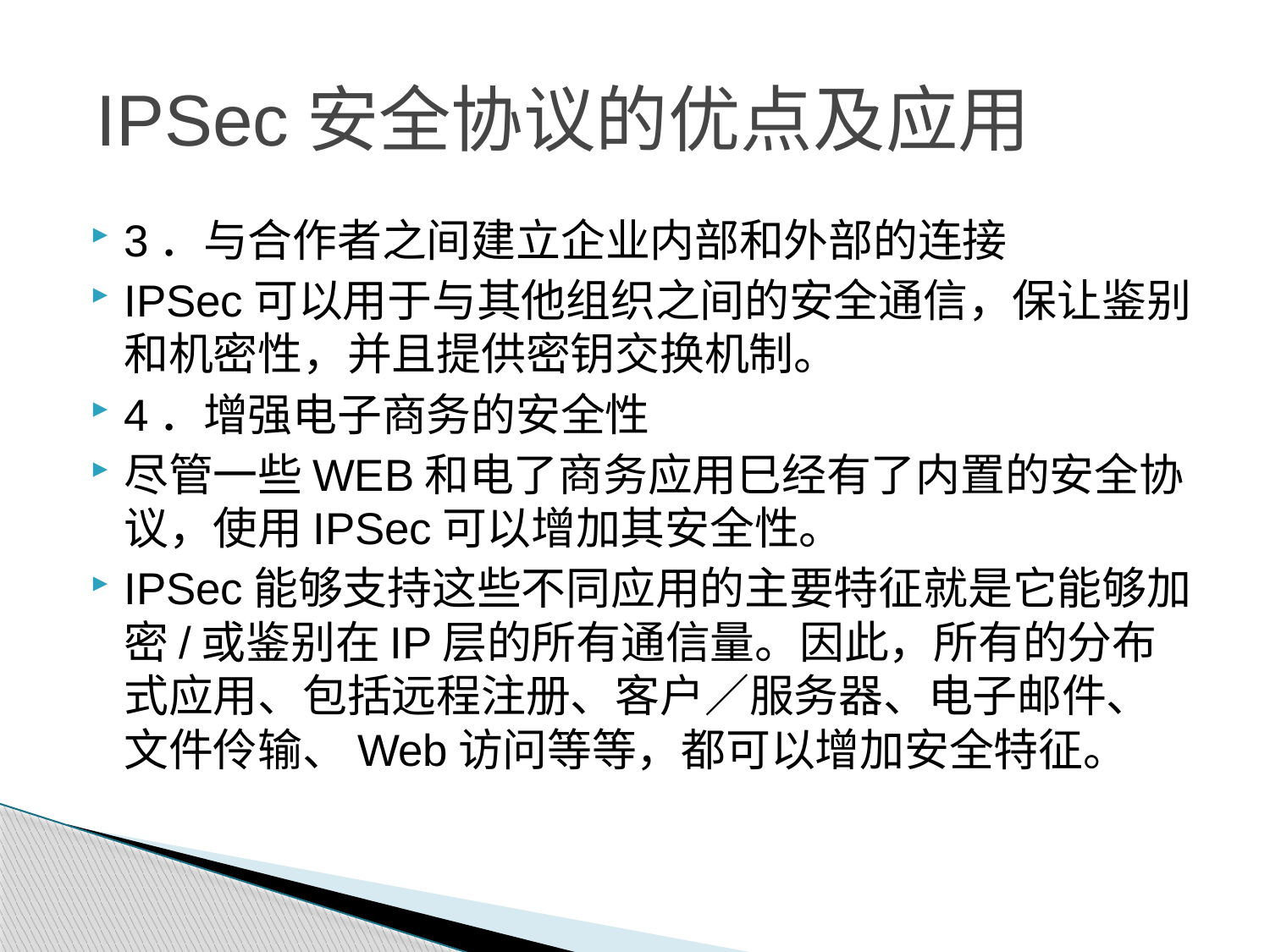

# IPSec安全协议的优点及应用
3．与合作者之间建立企业内部和外部的连接
IPSec可以用于与其他组织之间的安全通信，保让鉴别和机密性，并且提供密钥交换机制。
4．增强电子商务的安全性
尽管一些WEB和电了商务应用巳经有了内置的安全协议，使用IPSec可以增加其安全性。
IPSec能够支持这些不同应用的主要特征就是它能够加密/或鉴别在IP层的所有通信量。因此，所有的分布式应用、包括远程注册、客户／服务器、电子邮件、文件伶输、Web访问等等，都可以增加安全特征。